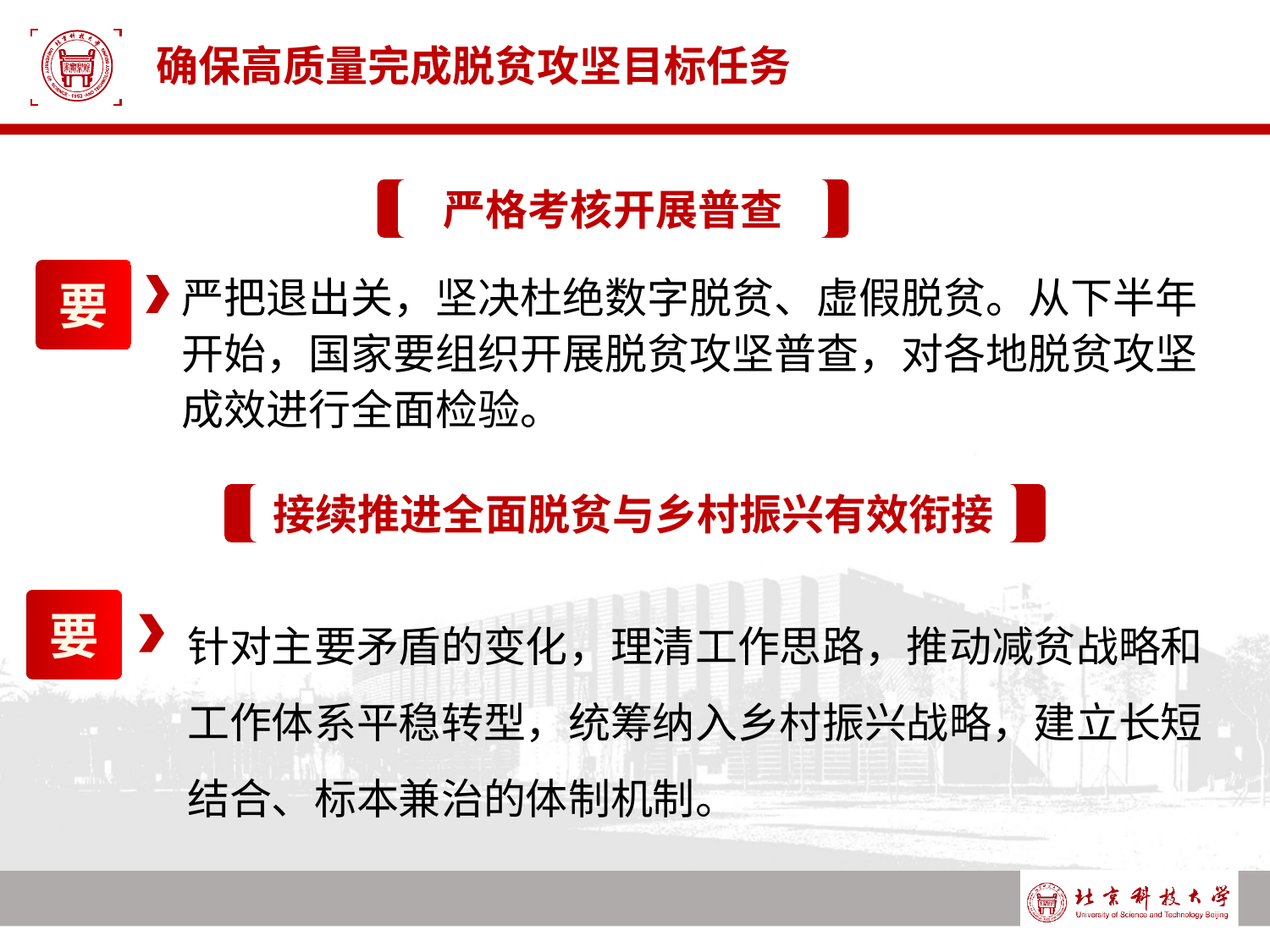

# 确保高质量完成脱贫攻坚目标任务

严格考核开展普查
要
严把退出关，坚决杜绝数字脱贫、虚假脱贫。从下半年开始，国家要组织开展脱贫攻坚普查，对各地脱贫攻坚成效进行全面检验。

接续推进全面脱贫与乡村振兴有效衔接
针对主要矛盾的变化，理清工作思路，推动减贫战略和工作体系平稳转型，统筹纳入乡村振兴战略，建立长短结合、标本兼治的体制机制。
要